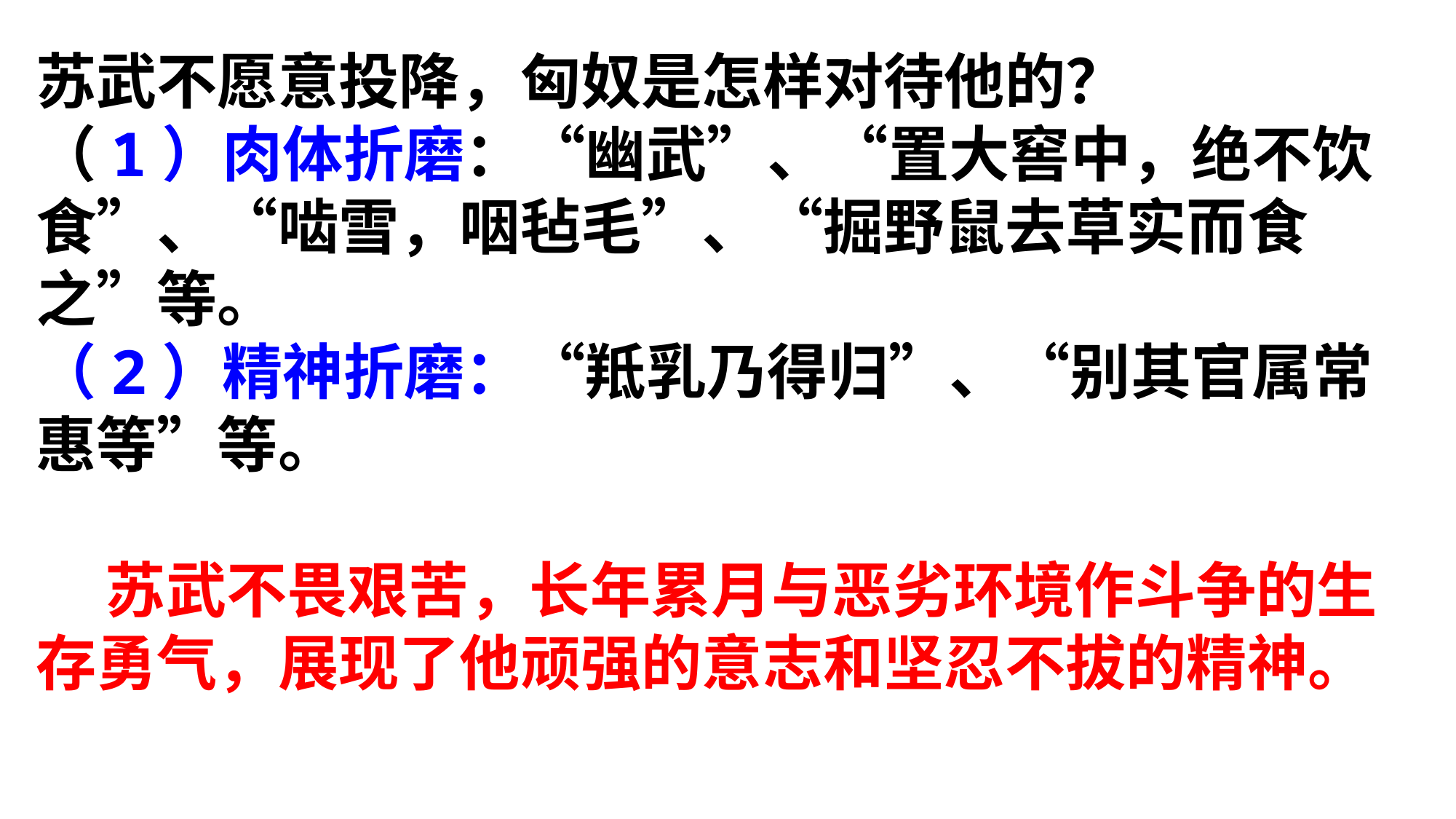

苏武不愿意投降，匈奴是怎样对待他的？
（1）肉体折磨：“幽武”、“置大窖中，绝不饮食”、“啮雪，咽毡毛”、“掘野鼠去草实而食之”等。
（2）精神折磨：“羝乳乃得归”、“别其官属常惠等”等。

    苏武不畏艰苦，长年累月与恶劣环境作斗争的生存勇气，展现了他顽强的意志和坚忍不拔的精神。